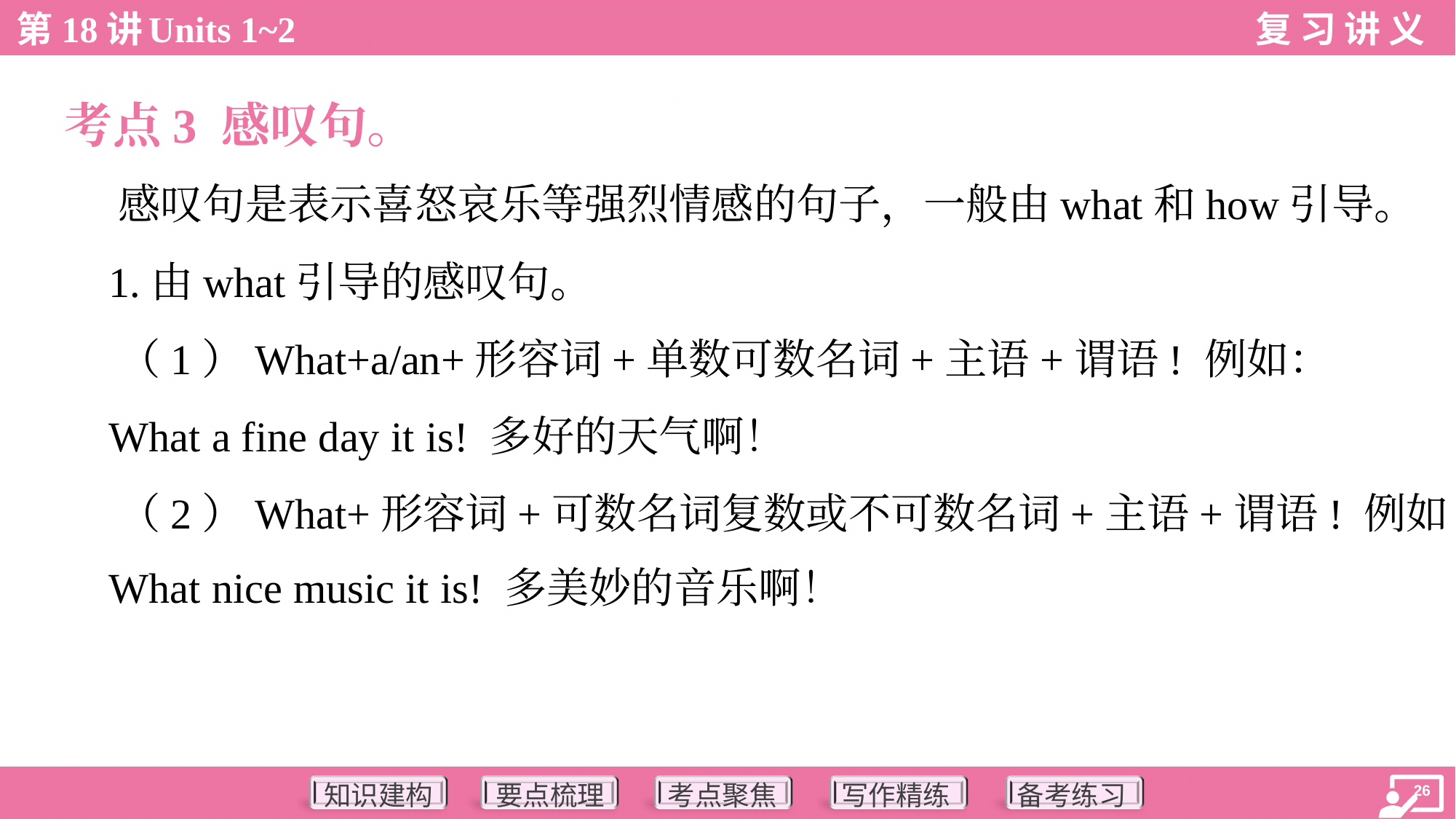

考点3 感叹句。
    感叹句是表示喜怒哀乐等强烈情感的句子，一般由what和how引导。
    1.由what引导的感叹句。
    （1）What+a/an+形容词+单数可数名词+主语+谓语! 例如：
    What a fine day it is! 多好的天气啊！
    （2）What+形容词+可数名词复数或不可数名词+主语+谓语! 例如：
    What nice music it is! 多美妙的音乐啊！